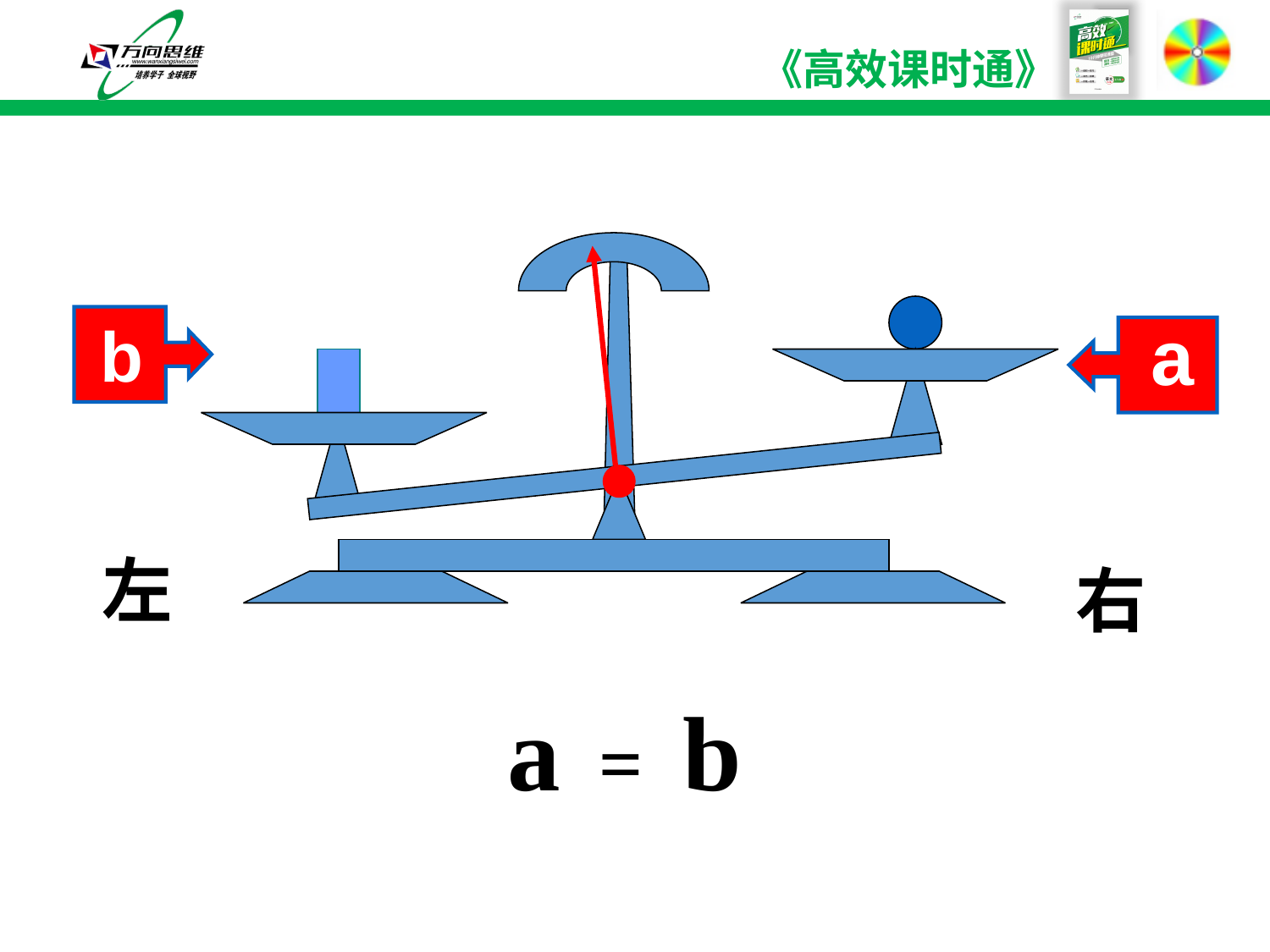

a

b

左

右

a  =  b